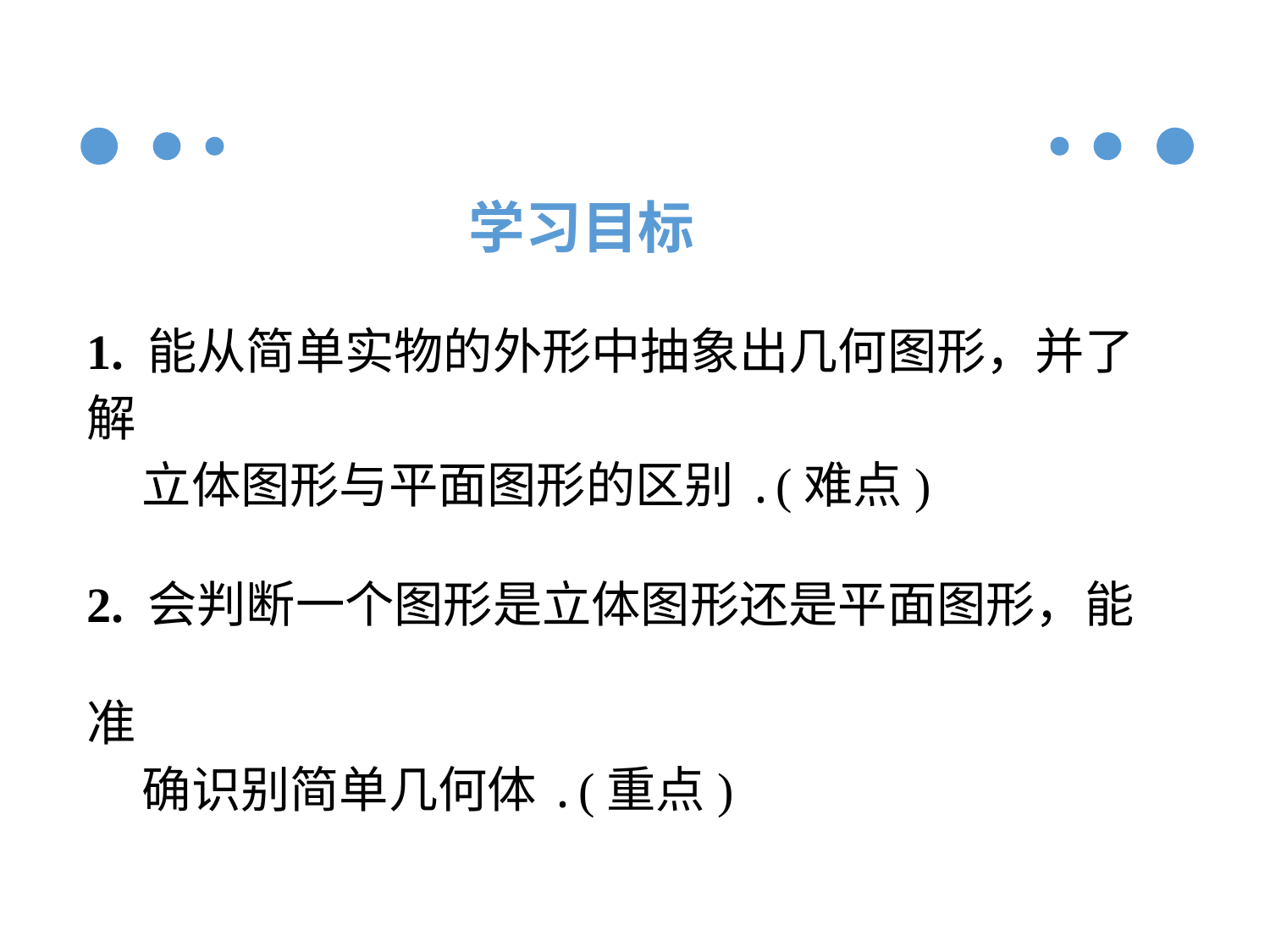

学习目标

1. 能从简单实物的外形中抽象出几何图形，并了解
    立体图形与平面图形的区别.(难点)
2. 会判断一个图形是立体图形还是平面图形，能准
    确识别简单几何体.(重点)